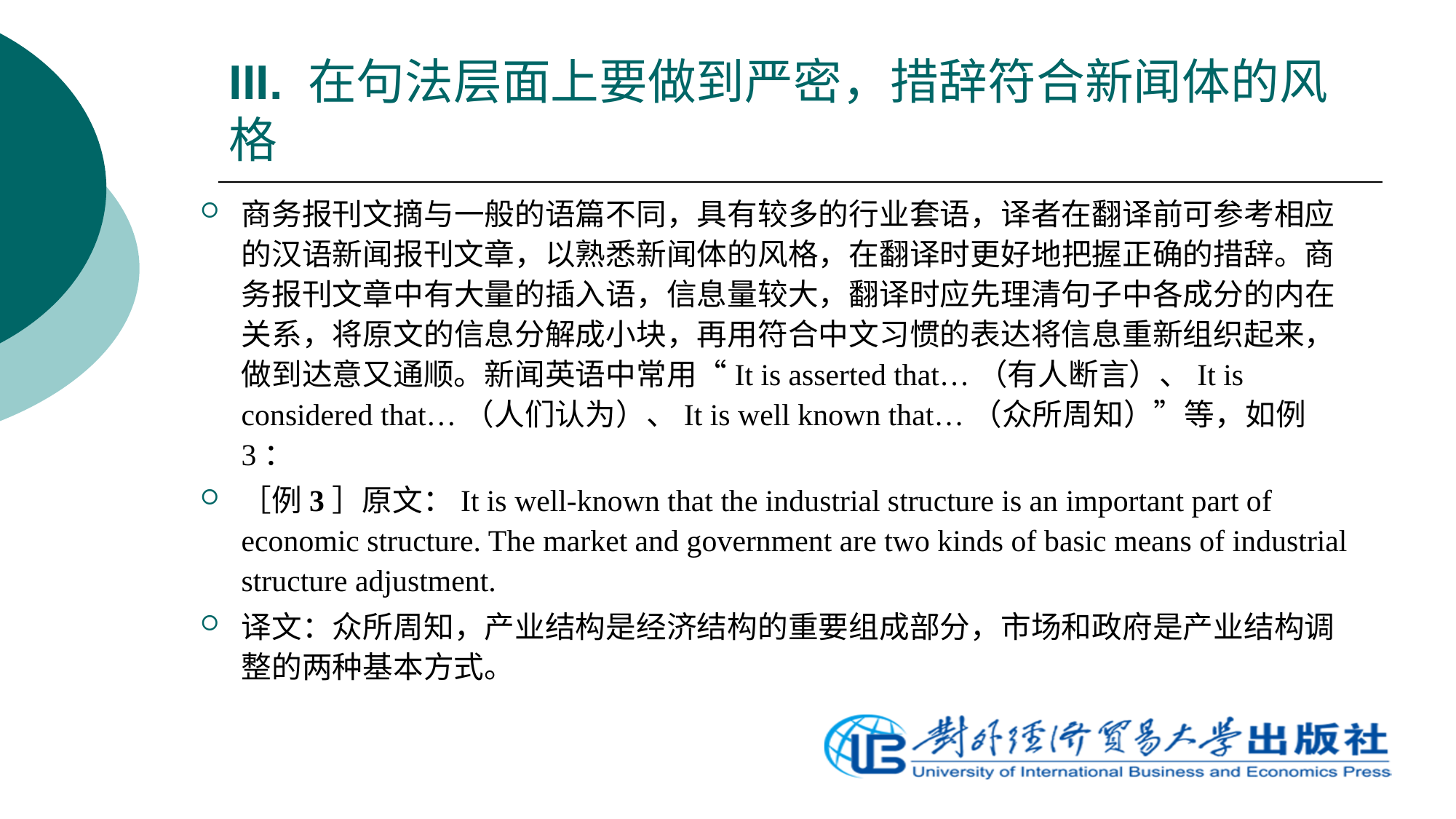

# III. 在句法层面上要做到严密，措辞符合新闻体的风格
商务报刊文摘与一般的语篇不同，具有较多的行业套语，译者在翻译前可参考相应的汉语新闻报刊文章，以熟悉新闻体的风格，在翻译时更好地把握正确的措辞。商务报刊文章中有大量的插入语，信息量较大，翻译时应先理清句子中各成分的内在关系，将原文的信息分解成小块，再用符合中文习惯的表达将信息重新组织起来，做到达意又通顺。新闻英语中常用“It is asserted that…（有人断言）、It is considered that…（人们认为）、It is well known that…（众所周知）”等，如例3：
［例3］原文：It is well-known that the industrial structure is an important part of economic structure. The market and government are two kinds of basic means of industrial structure adjustment.
译文：众所周知，产业结构是经济结构的重要组成部分，市场和政府是产业结构调整的两种基本方式。